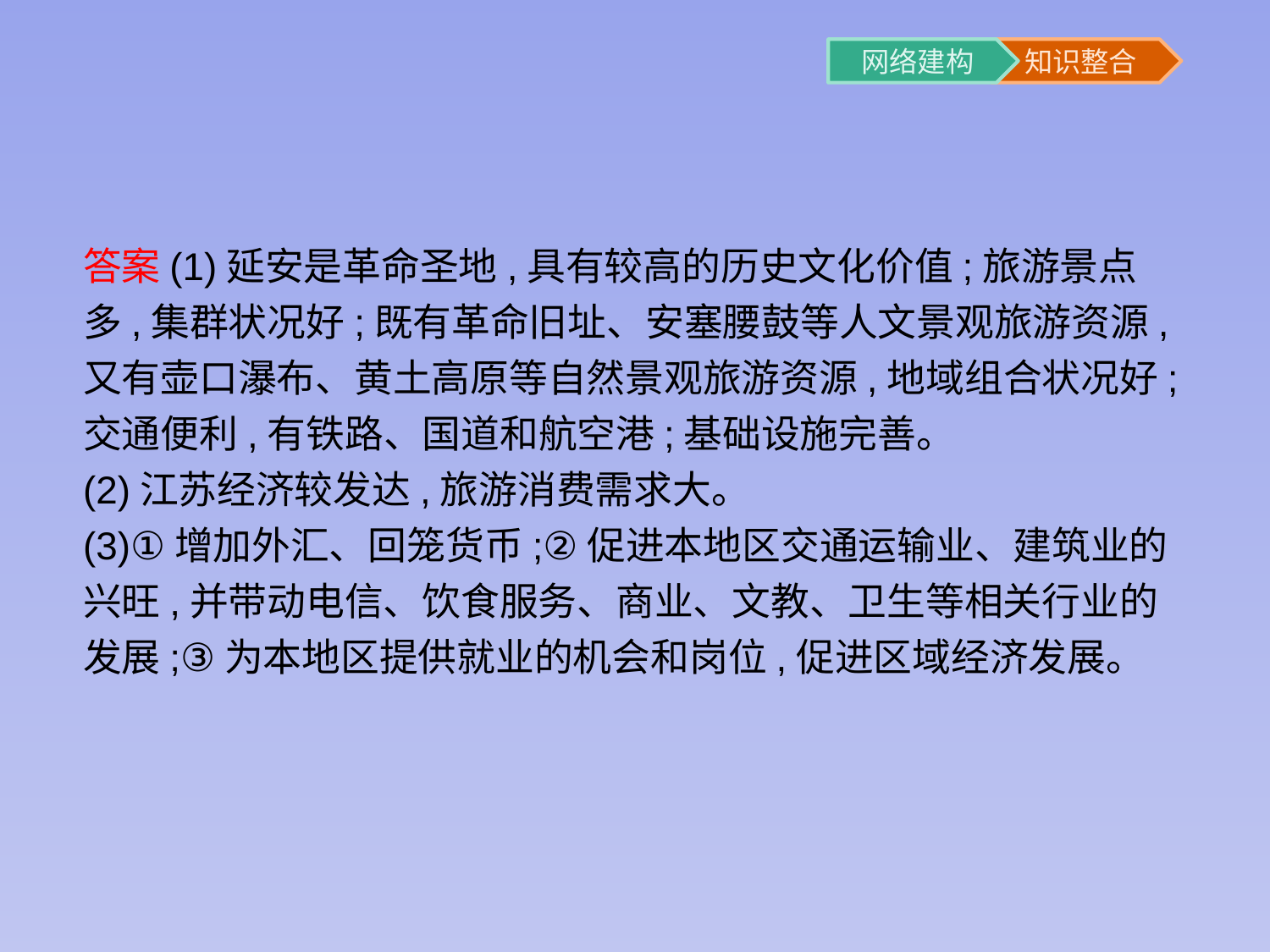

答案(1)延安是革命圣地,具有较高的历史文化价值;旅游景点多,集群状况好;既有革命旧址、安塞腰鼓等人文景观旅游资源,又有壶口瀑布、黄土高原等自然景观旅游资源,地域组合状况好;交通便利,有铁路、国道和航空港;基础设施完善。
(2)江苏经济较发达,旅游消费需求大。
(3)①增加外汇、回笼货币;②促进本地区交通运输业、建筑业的兴旺,并带动电信、饮食服务、商业、文教、卫生等相关行业的发展;③为本地区提供就业的机会和岗位,促进区域经济发展。